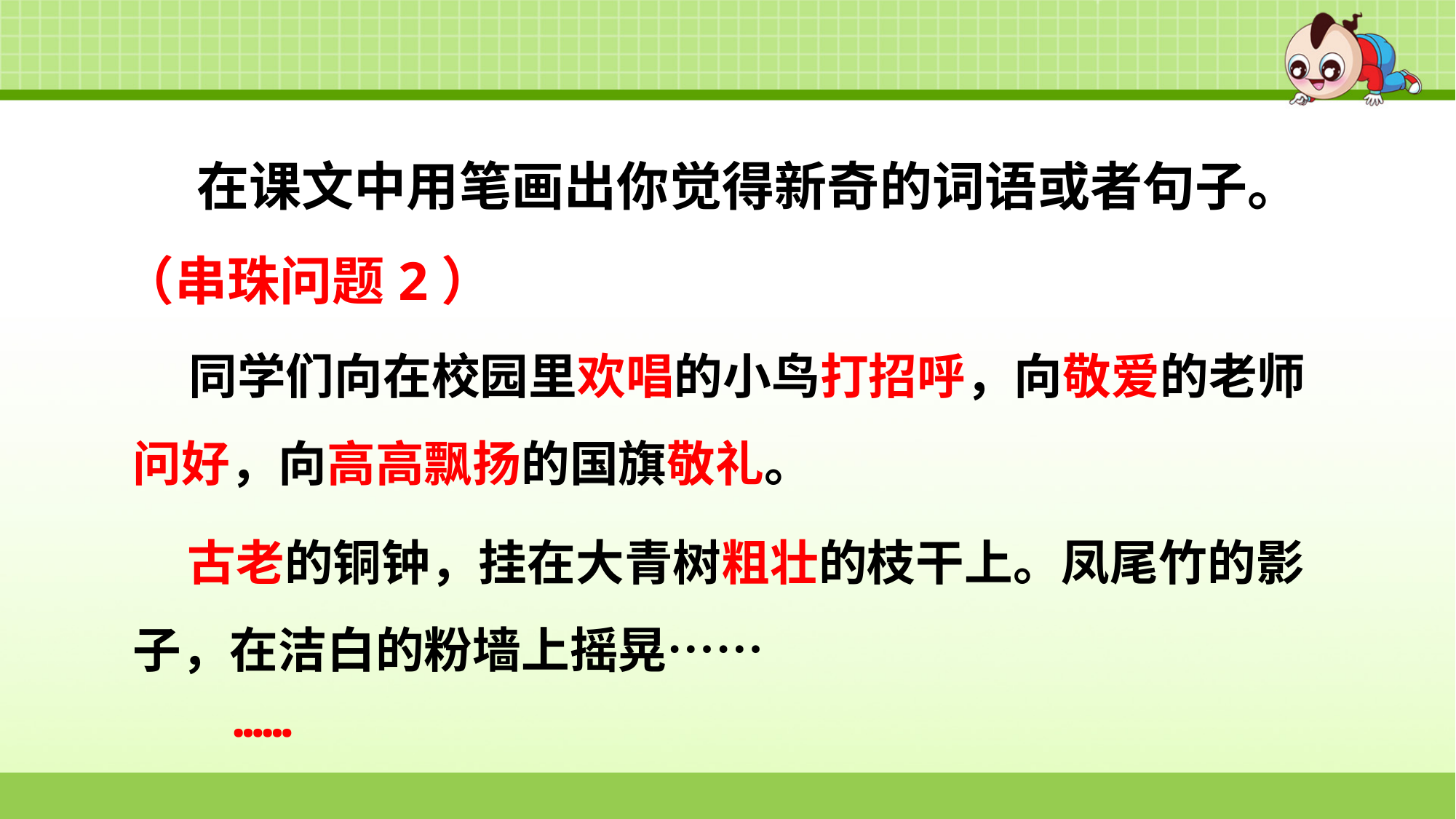

在课文中用笔画出你觉得新奇的词语或者句子。（串珠问题2）
    同学们向在校园里欢唱的小鸟打招呼，向敬爱的老师问好，向高高飘扬的国旗敬礼。
古老的铜钟，挂在大青树粗壮的枝干上。凤尾竹的影子，在洁白的粉墙上摇晃……
……